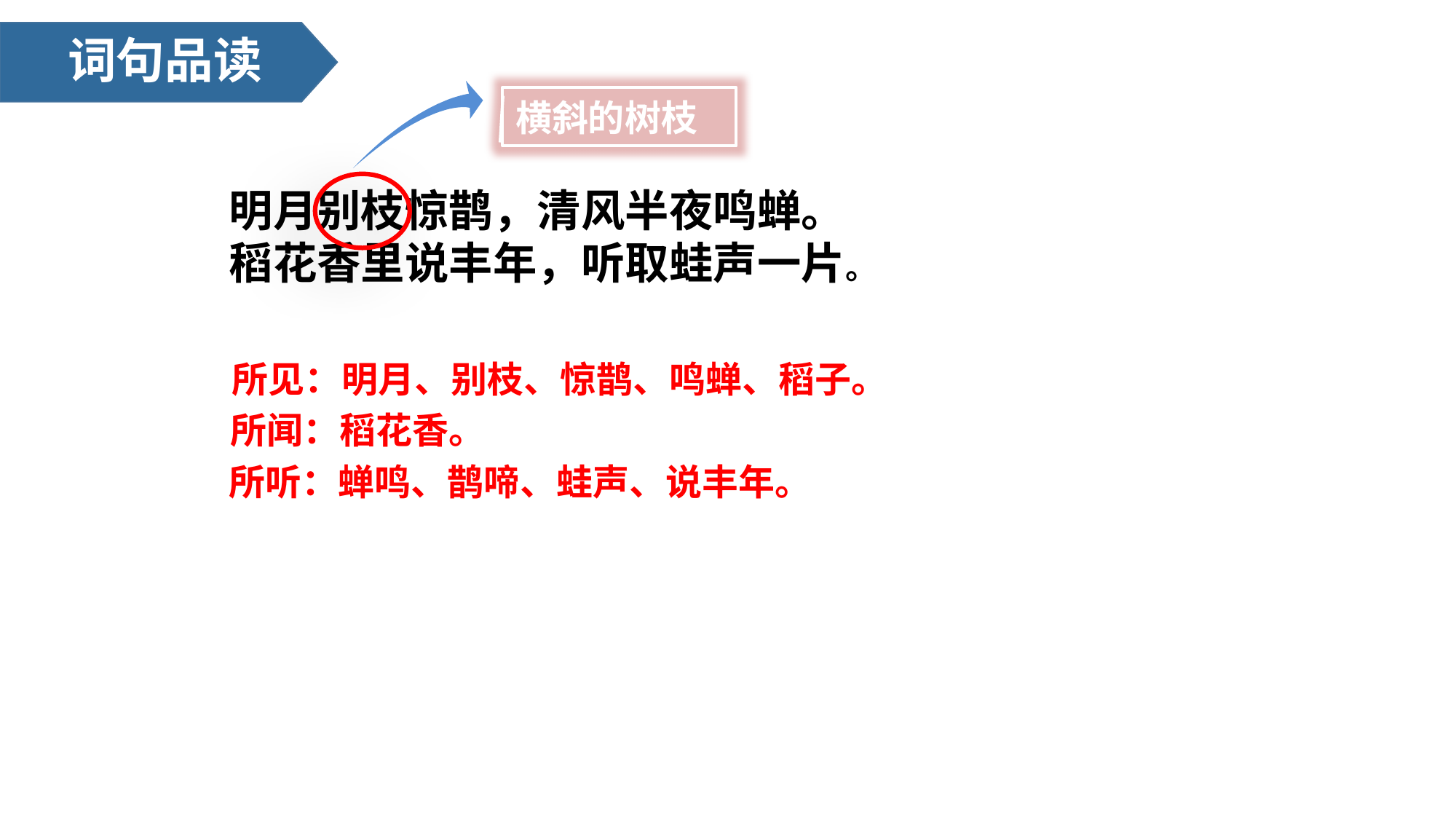

词句品读

横斜的树枝

明月别枝惊鹊，清风半夜鸣蝉。
稻花香里说丰年，听取蛙声一片。
所见：明月、别枝、惊鹊、鸣蝉、稻子。
所闻：稻花香。
所听：蝉鸣、鹊啼、蛙声、说丰年。